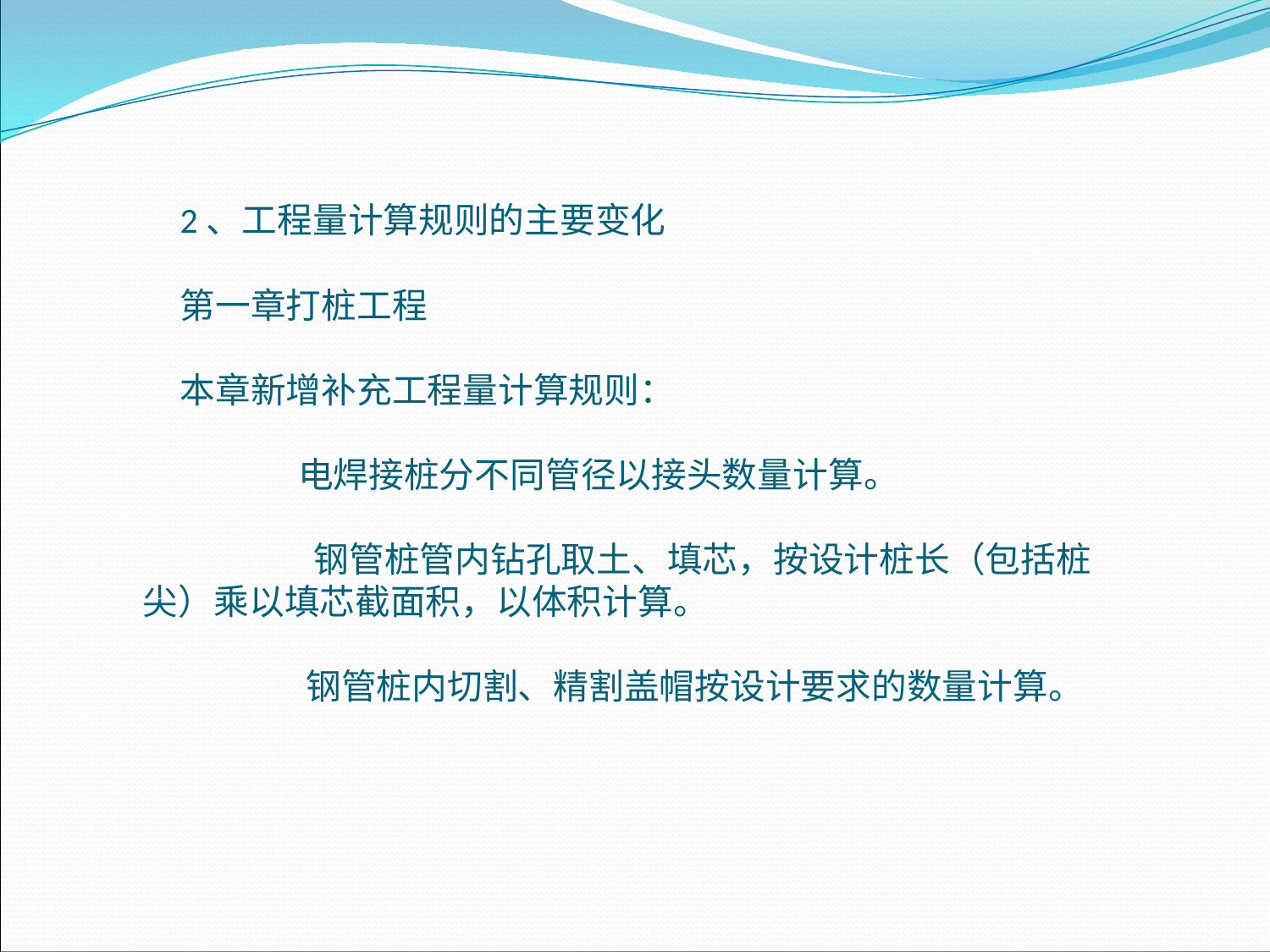

2、工程量计算规则的主要变化
第一章打桩工程
本章新增补充工程量计算规则：
              电焊接桩分不同管径以接头数量计算。
                钢管桩管内钻孔取土、填芯，按设计桩长（包括桩尖）乘以填芯截面积，以体积计算。
               钢管桩内切割、精割盖帽按设计要求的数量计算。
62